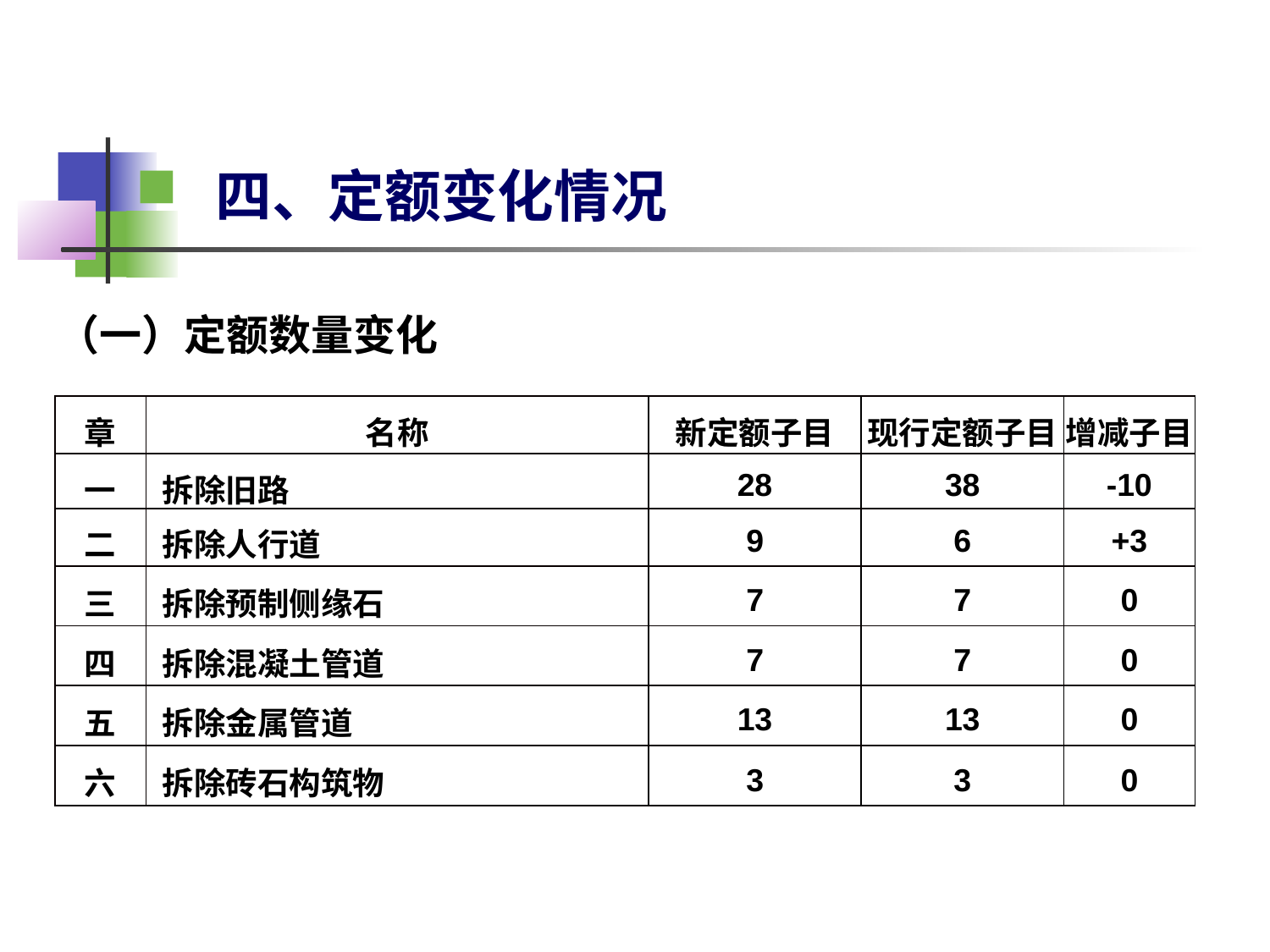

# 四、定额变化情况
 （一）定额数量变化
| 章 | 名称 | 新定额子目 | 现行定额子目 | 增减子目 |
| --- | --- | --- | --- | --- |
| 一 | 拆除旧路 | 28 | 38 | -10 |
| 二 | 拆除人行道 | 9 | 6 | +3 |
| 三 | 拆除预制侧缘石 | 7 | 7 | 0 |
| 四 | 拆除混凝土管道 | 7 | 7 | 0 |
| 五 | 拆除金属管道 | 13 | 13 | 0 |
| 六 | 拆除砖石构筑物 | 3 | 3 | 0 |